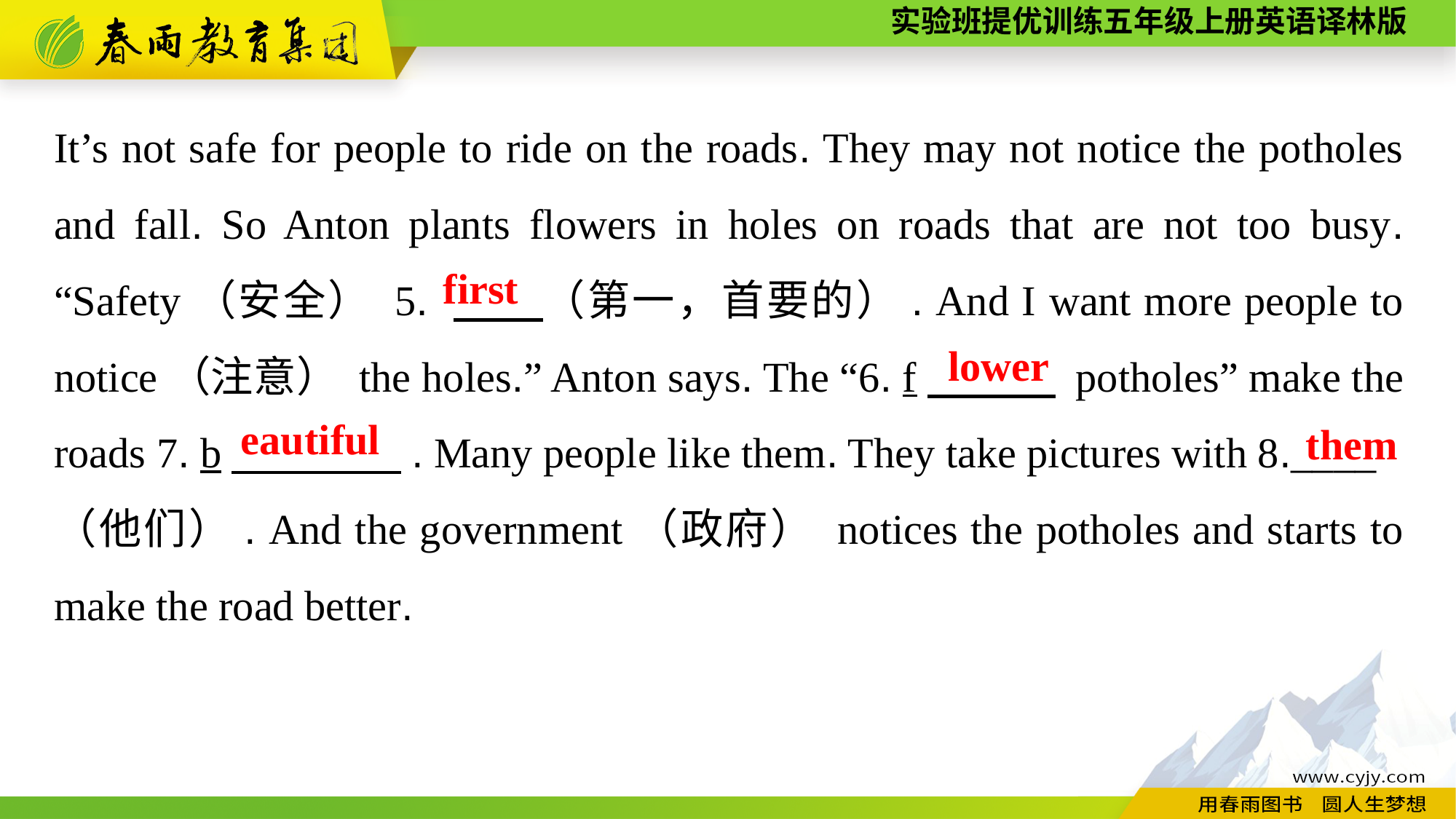

It’s not safe for people to ride on the roads. They may not notice the potholes and fall. So Anton plants flowers in holes on roads that are not too busy. “Safety（安全） 5. 　　（第一，首要的）. And I want more people to notice（注意） the holes.” Anton says. The “6. f　　　 potholes” make the roads 7. b　　　　. Many people like them. They take pictures with 8.____
（他们）. And the government（政府） notices the potholes and starts to make the road better.
first
lower
eautiful
them